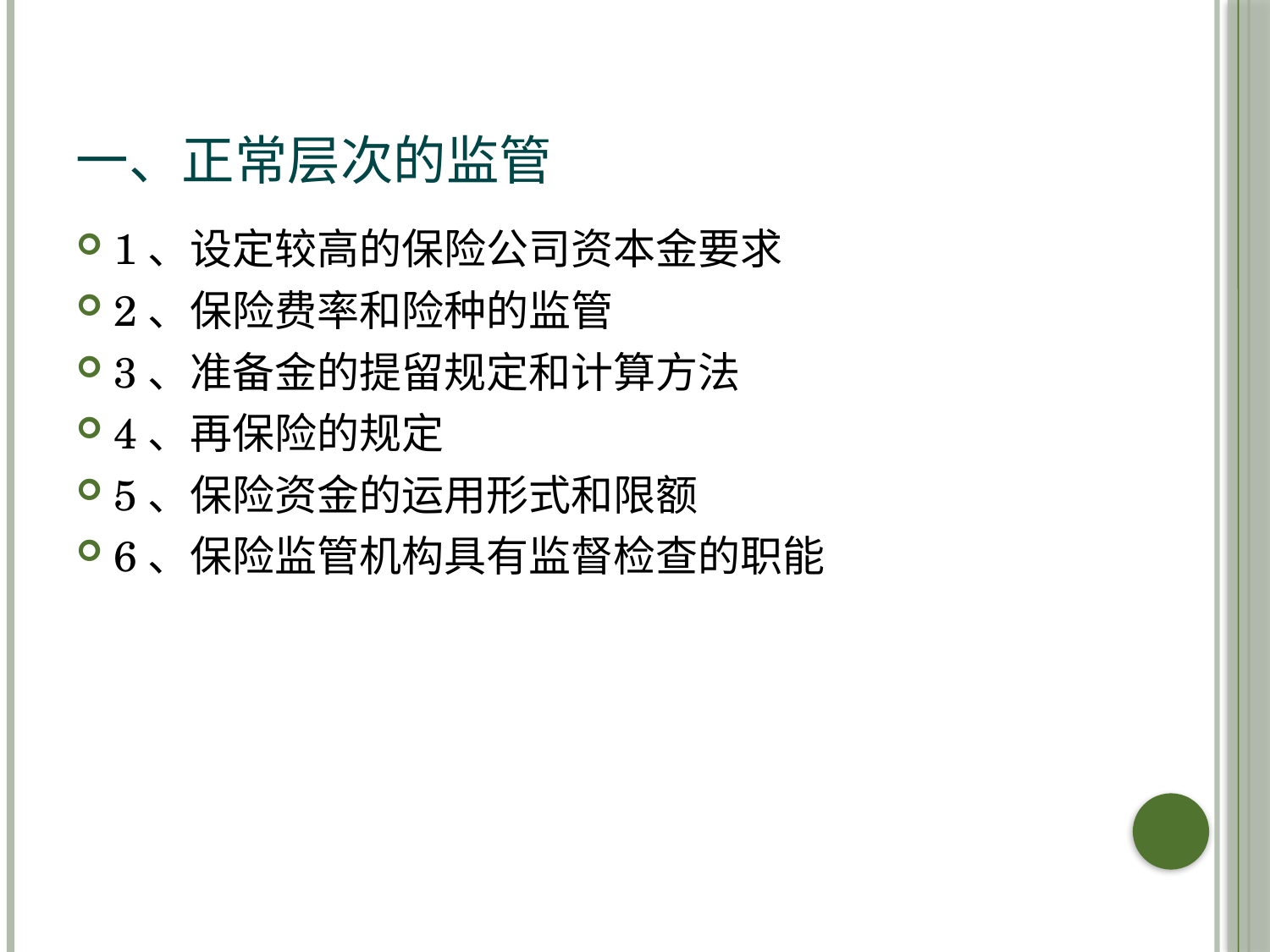

# 一、正常层次的监管
1、设定较高的保险公司资本金要求
2、保险费率和险种的监管
3、准备金的提留规定和计算方法
4、再保险的规定
5、保险资金的运用形式和限额
6、保险监管机构具有监督检查的职能